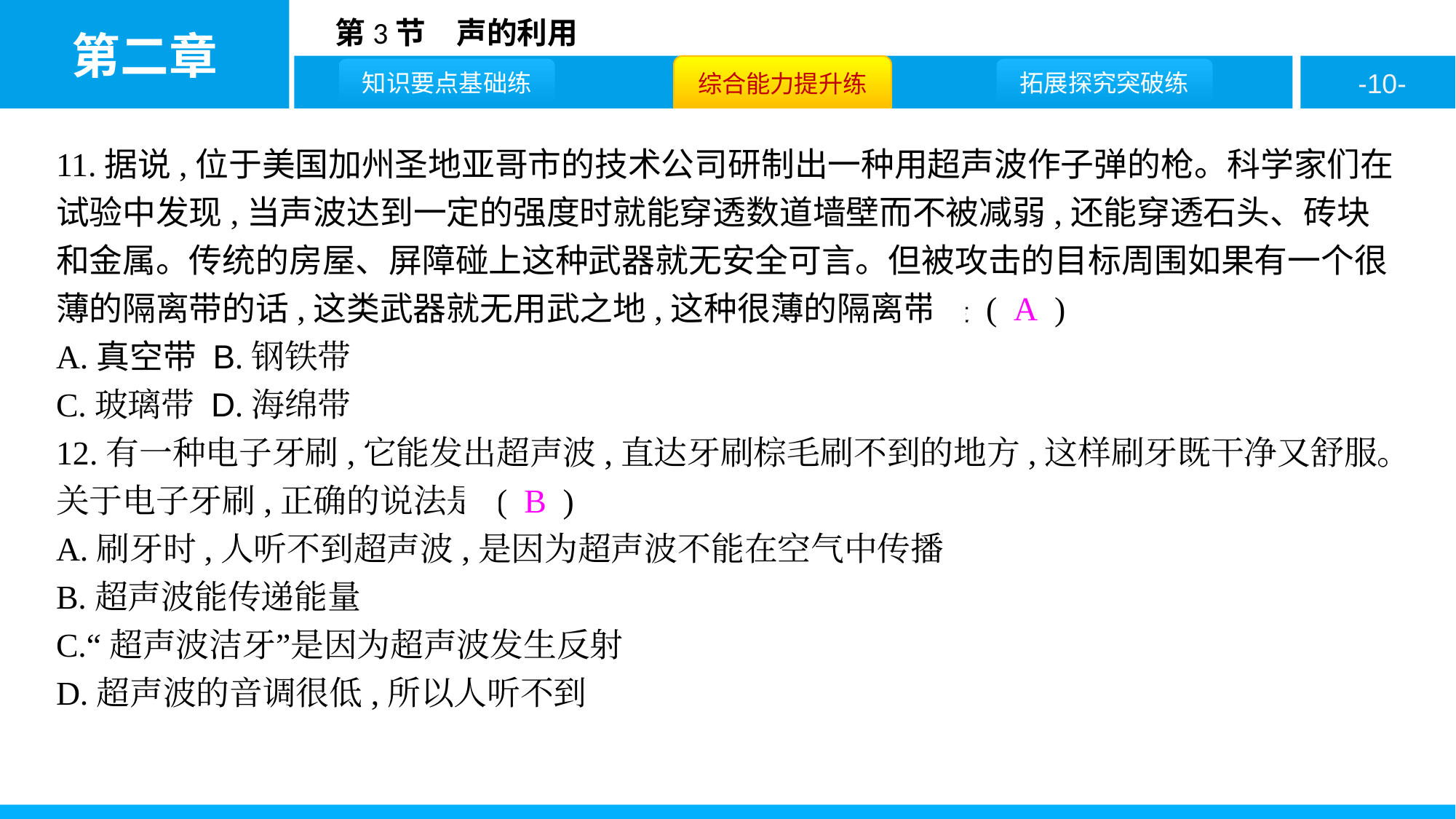

11.据说,位于美国加州圣地亚哥市的技术公司研制出一种用超声波作子弹的枪。科学家们在试验中发现,当声波达到一定的强度时就能穿透数道墙壁而不被减弱,还能穿透石头、砖块和金属。传统的房屋、屏障碰上这种武器就无安全可言。但被攻击的目标周围如果有一个很薄的隔离带的话,这类武器就无用武之地,这种很薄的隔离带是 (  A  )
A.真空带 B.钢铁带
C.玻璃带 D.海绵带
12.有一种电子牙刷,它能发出超声波,直达牙刷棕毛刷不到的地方,这样刷牙既干净又舒服。关于电子牙刷,正确的说法是 (  B  )
A.刷牙时,人听不到超声波,是因为超声波不能在空气中传播
B.超声波能传递能量
C.“超声波洁牙”是因为超声波发生反射
D.超声波的音调很低,所以人听不到